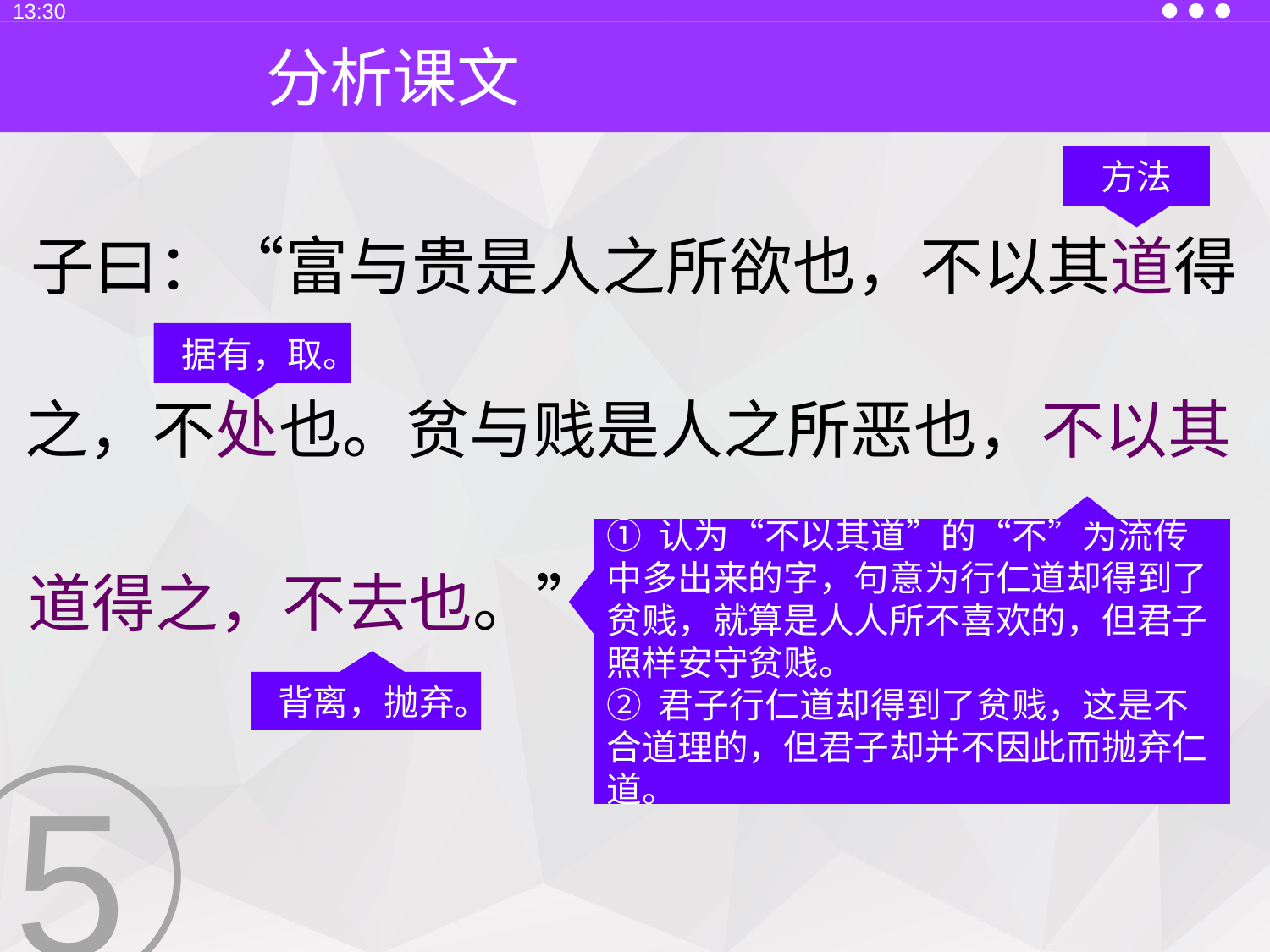

13:30

分析课文
方法

子曰：“富与贵是人之所欲也，不以其道得
据有，取。

之，不处也。贫与贱是人之所恶也，不以其

① 认为“不以其道”的“不”为流传中多出来的字，句意为行仁道却得到了贫贱，就算是人人所不喜欢的，但君子照样安守贫贱。
② 君子行仁道却得到了贫贱，这是不合道理的，但君子却并不因此而抛弃仁道。

道得之，不去也。”

背离，抛弃。
5